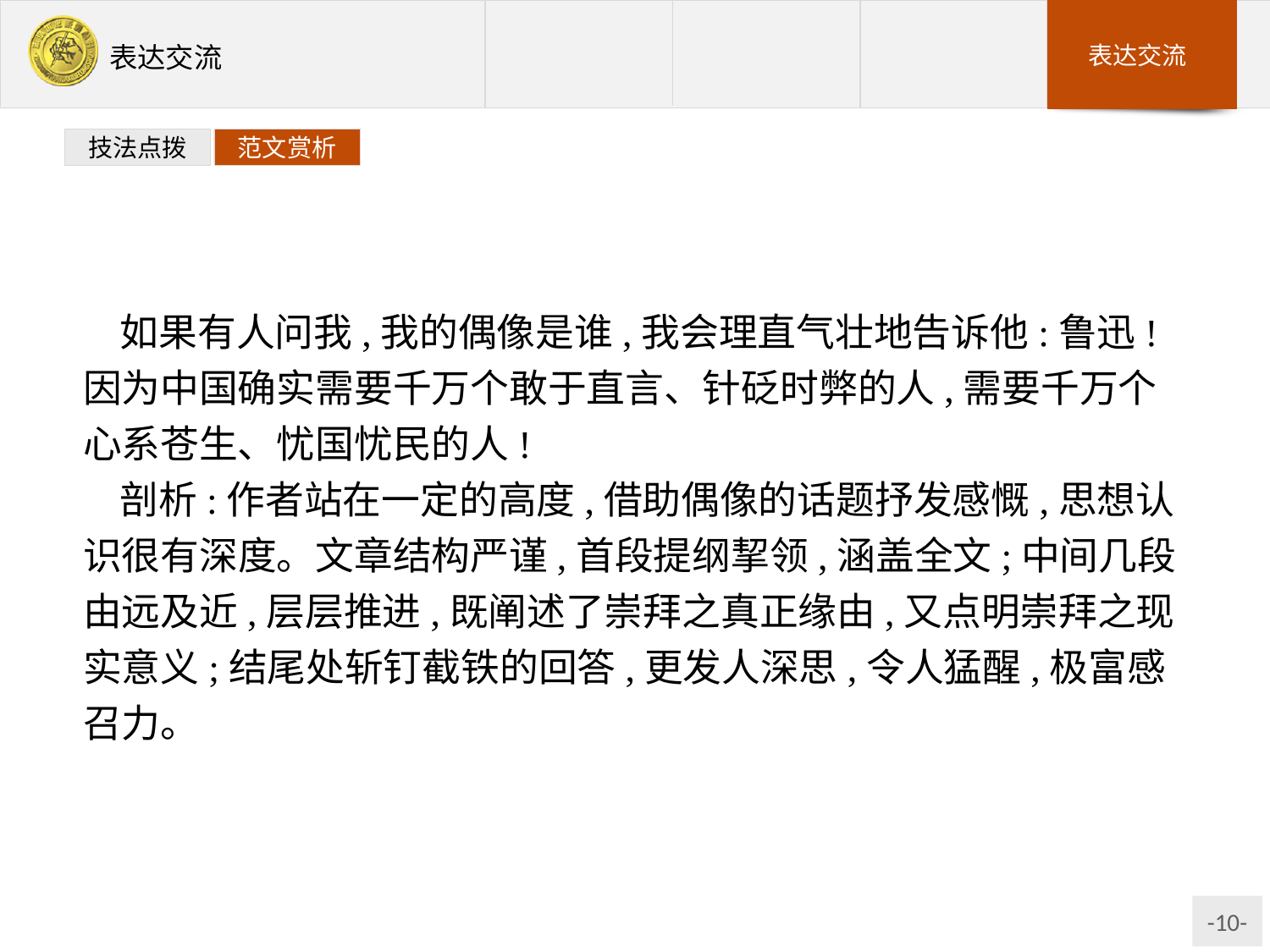

技法点拨
范文赏析
如果有人问我,我的偶像是谁,我会理直气壮地告诉他:鲁迅!因为中国确实需要千万个敢于直言、针砭时弊的人,需要千万个心系苍生、忧国忧民的人!
剖析:作者站在一定的高度,借助偶像的话题抒发感慨,思想认识很有深度。文章结构严谨,首段提纲挈领,涵盖全文;中间几段由远及近,层层推进,既阐述了崇拜之真正缘由,又点明崇拜之现实意义;结尾处斩钉截铁的回答,更发人深思,令人猛醒,极富感召力。